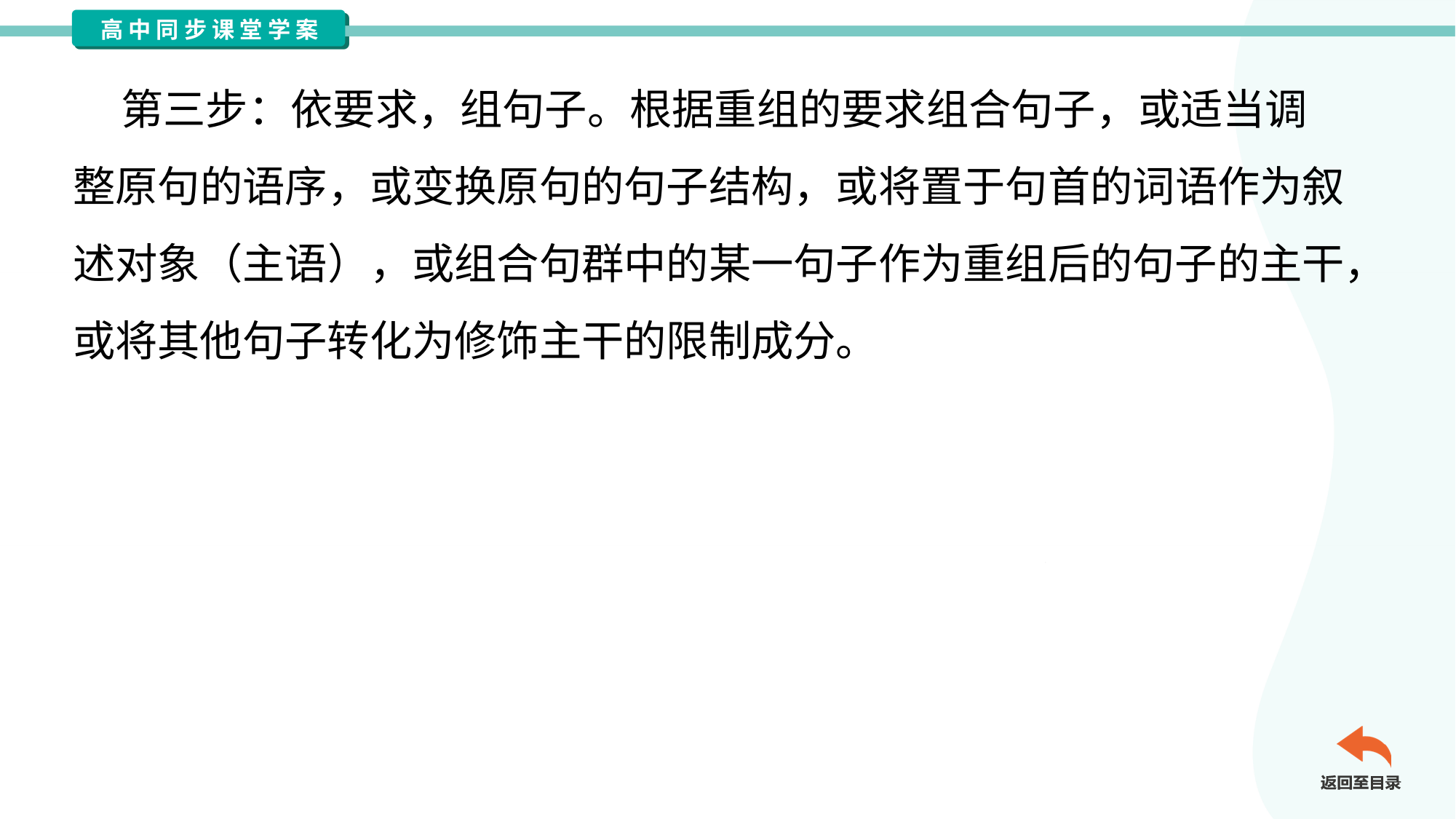

第三步：依要求，组句子。根据重组的要求组合句子，或适当调
整原句的语序，或变换原句的句子结构，或将置于句首的词语作为叙
述对象（主语），或组合句群中的某一句子作为重组后的句子的主干，
或将其他句子转化为修饰主干的限制成分。